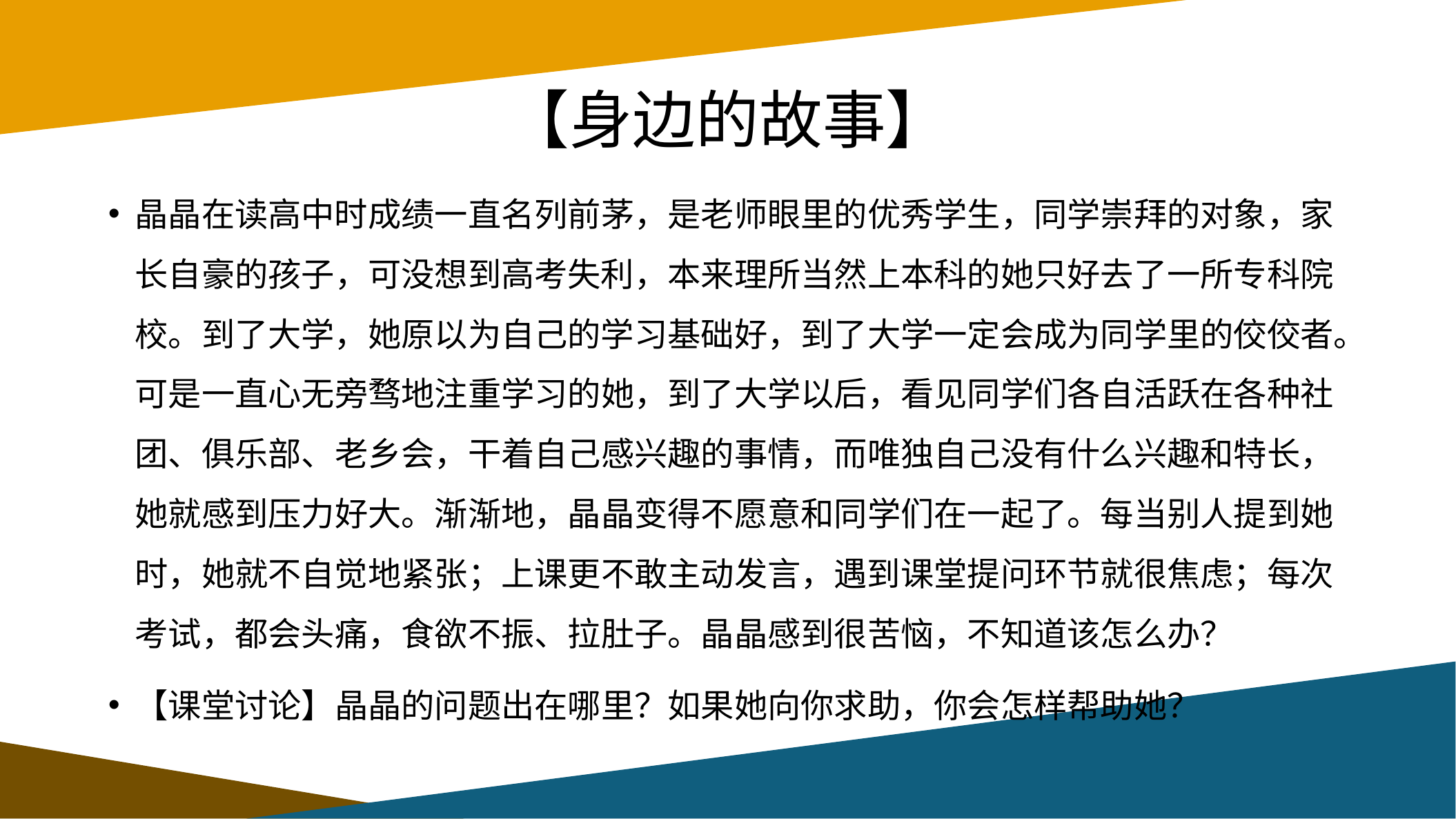

# 【身边的故事】
晶晶在读高中时成绩一直名列前茅，是老师眼里的优秀学生，同学崇拜的对象，家长自豪的孩子，可没想到高考失利，本来理所当然上本科的她只好去了一所专科院校。到了大学，她原以为自己的学习基础好，到了大学一定会成为同学里的佼佼者。可是一直心无旁骛地注重学习的她，到了大学以后，看见同学们各自活跃在各种社团、俱乐部、老乡会，干着自己感兴趣的事情，而唯独自己没有什么兴趣和特长，她就感到压力好大。渐渐地，晶晶变得不愿意和同学们在一起了。每当别人提到她时，她就不自觉地紧张；上课更不敢主动发言，遇到课堂提问环节就很焦虑；每次考试，都会头痛，食欲不振、拉肚子。晶晶感到很苦恼，不知道该怎么办？
【课堂讨论】晶晶的问题出在哪里？如果她向你求助，你会怎样帮助她？